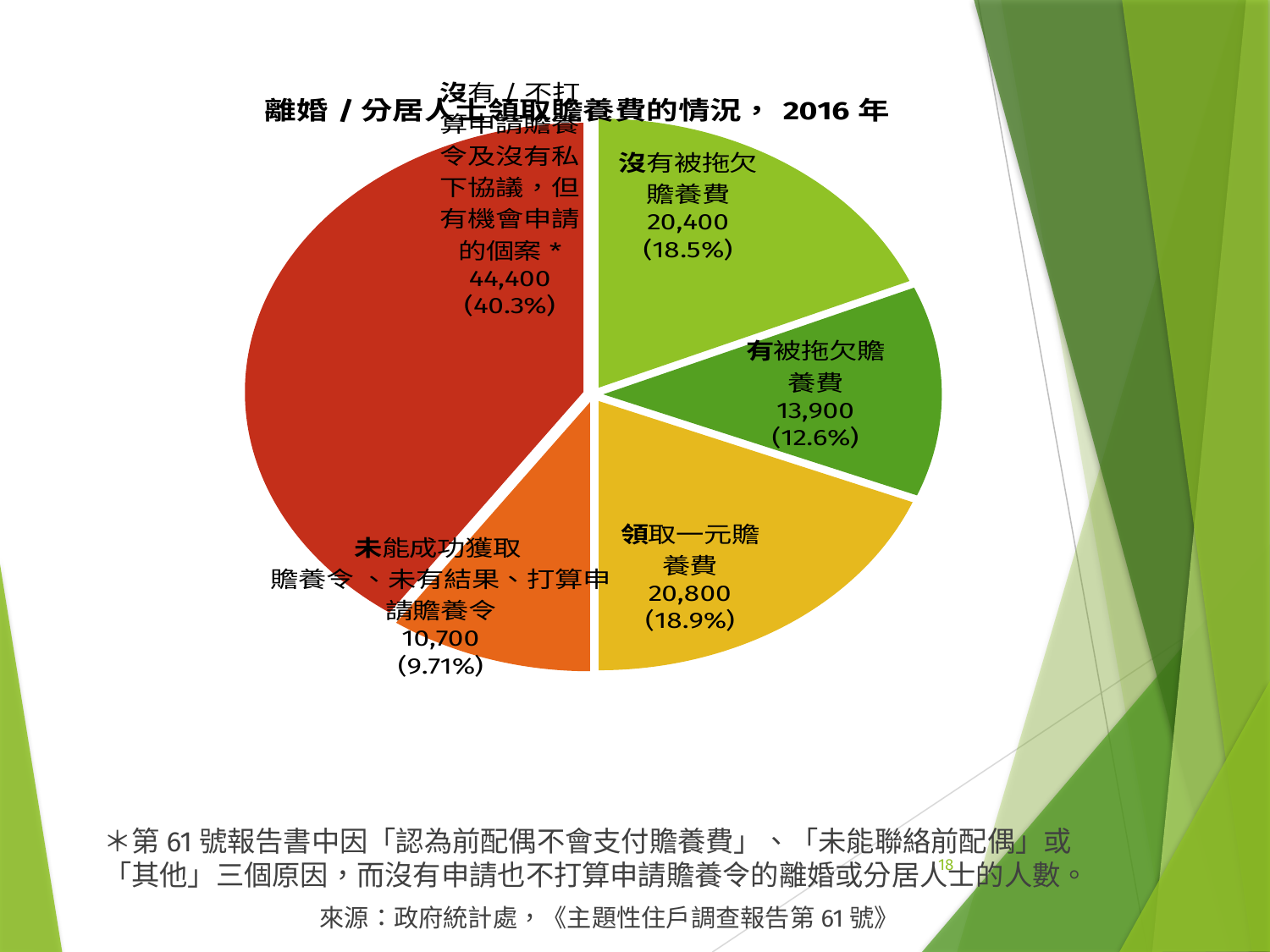

### Chart: 離婚/分居人士領取贍養費的情況，2016年

| Category |  |
|---|---|
| 沒有被拖欠贍養費 | 20400.0 |
| 有被拖欠贍養費 | 13900.0 |
| 領取一元贍養費 | 20800.0 |
| 申請贍養令失敗、未有結果、打算申請 | 10700.0 |
| 沒有/不打算申請贍養令及沒有私下協議，但有機會申請的個案* | 44400.0 |
＊第61號報告書中因「認為前配偶不會支付贍養費」、「未能聯絡前配偶」或「其他」三個原因，而沒有申請也不打算申請贍養令的離婚或分居人士的人數。
18
來源：政府統計處，《主題性住戶調查報告第61號》